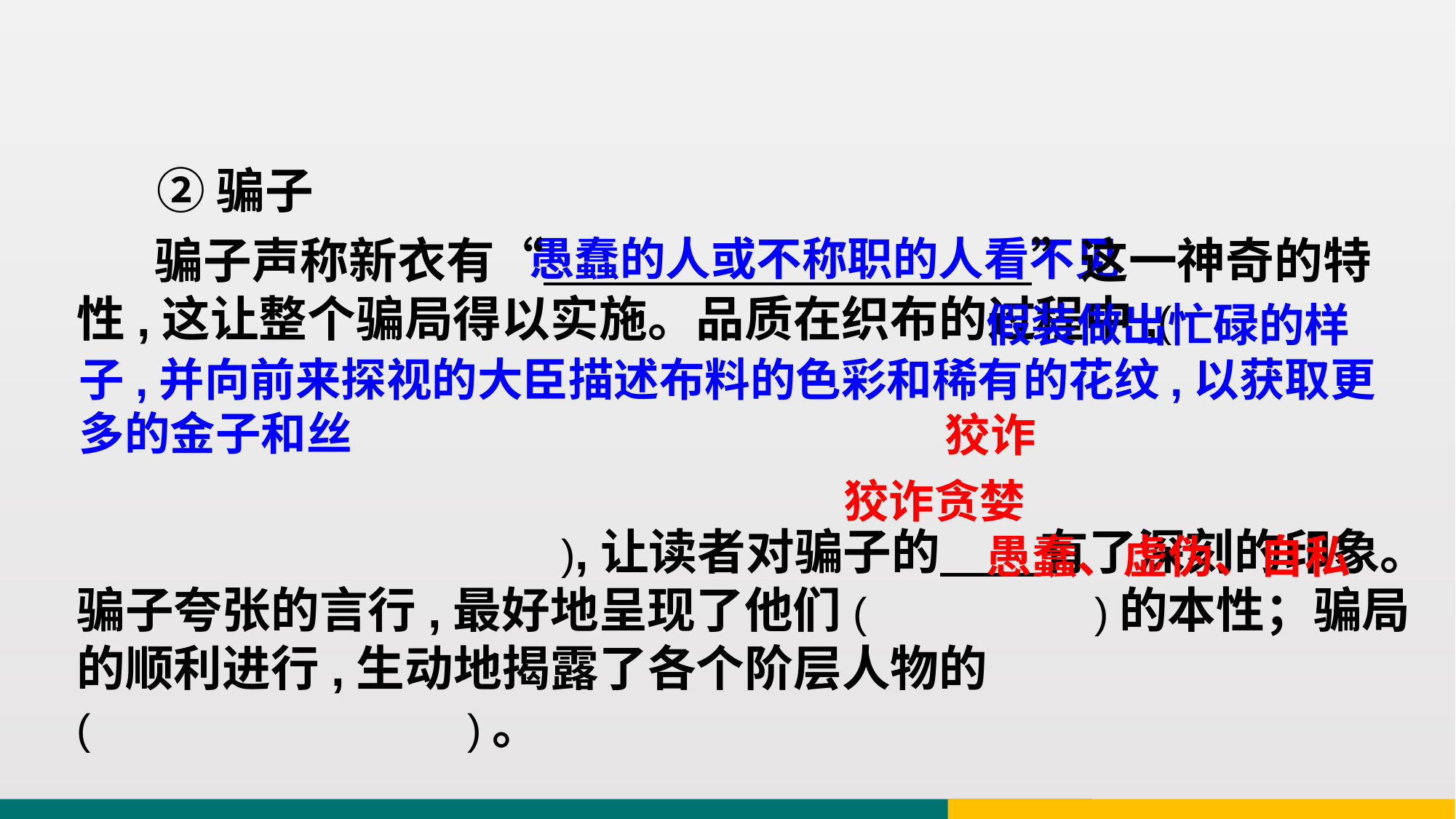

②骗子
      骗子声称新衣有“                                            ”这一神奇的特性,这让整个骗局得以实施。品质在织布的过程中,(

                                    ),让读者对骗子的         有了深刻的印象。骗子夸张的言行,最好地呈现了他们(                 )的本性；骗局的顺利进行,生动地揭露了各个阶层人物的(                            )。
愚蠢的人或不称职的人看不见
                                                                                             假装做出忙碌的样子,并向前来探视的大臣描述布料的色彩和稀有的花纹,以获取更多的金子和丝
狡诈
狡诈贪婪
愚蠢、虚伪、自私